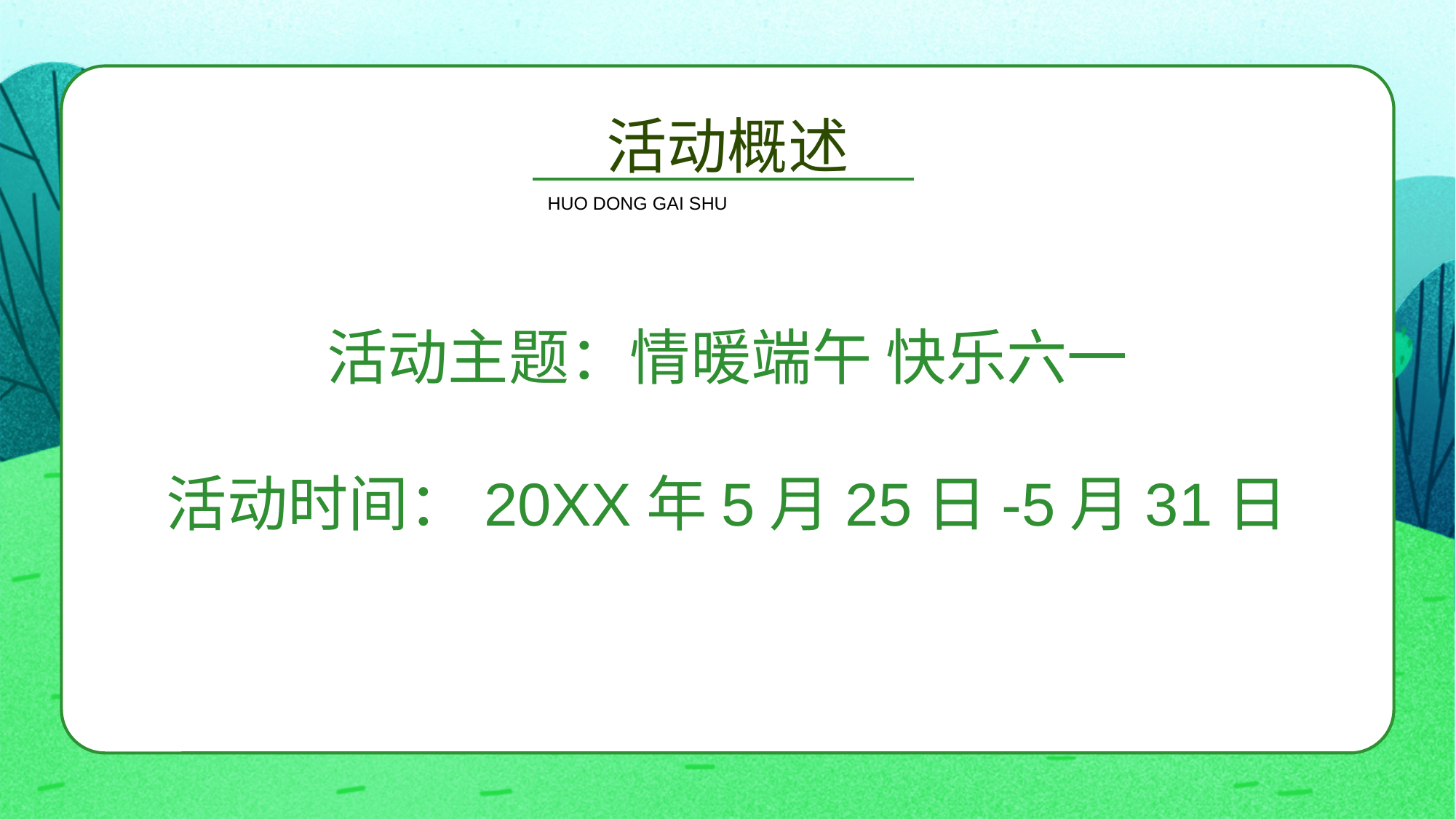

活动概述
HUO DONG GAI SHU
活动主题：情暖端午 快乐六一
活动时间：20XX年5月25日-5月31日